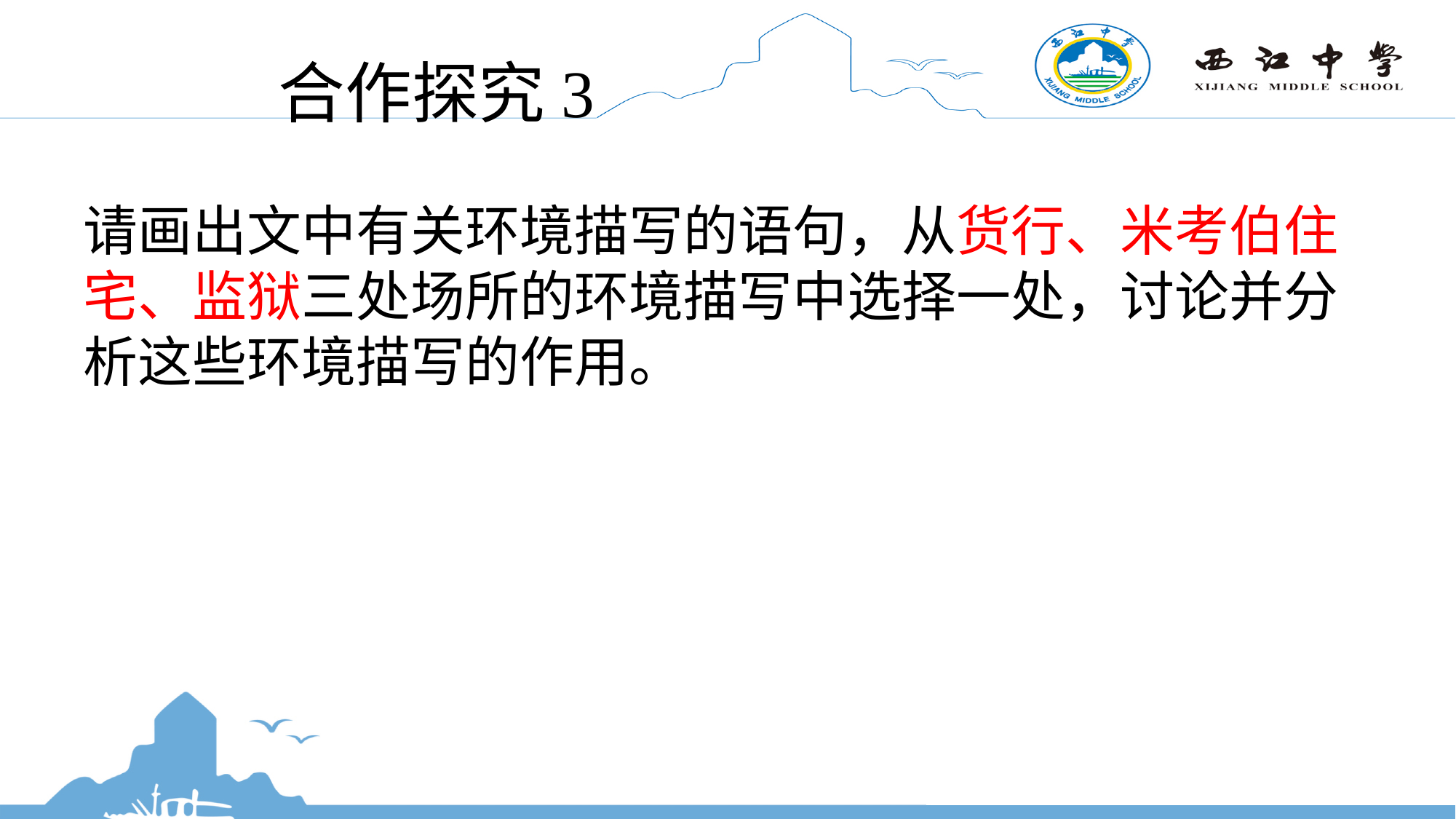

# 合作探究3
请画出文中有关环境描写的语句，从货行、米考伯住宅、监狱三处场所的环境描写中选择一处，讨论并分析这些环境描写的作用。